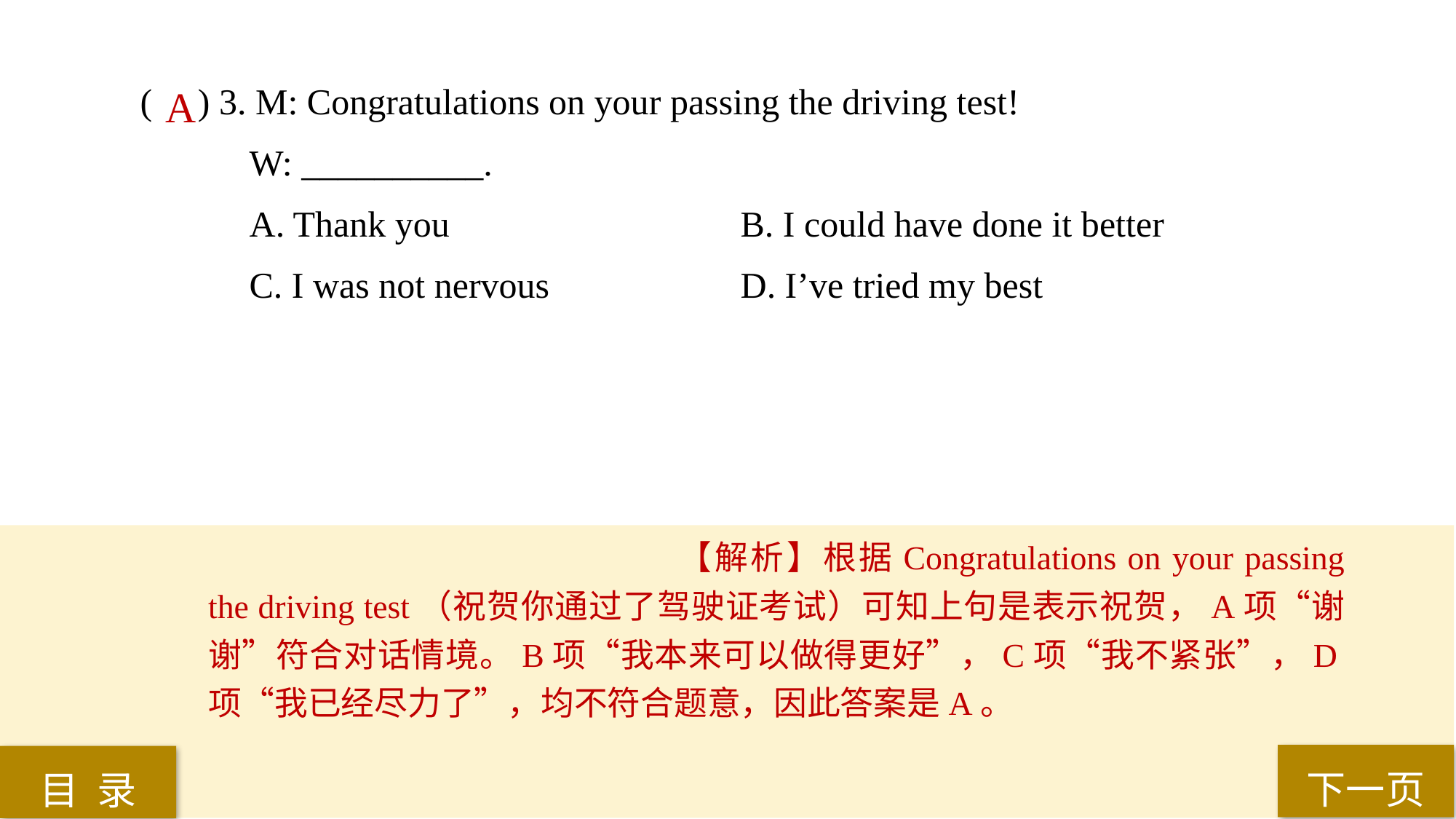

(     ) 3. M: Congratulations on your passing the driving test!
W: __________.
A. Thank you 			B. I could have done it better
C. I was not nervous 		D. I’ve tried my best
 A
【解析】根据Congratulations on your passing the driving test（祝贺你通过了驾驶证考试）可知上句是表示祝贺，A项“谢谢”符合对话情境。B项“我本来可以做得更好”，C项“我不紧张”，D项“我已经尽力了”，均不符合题意，因此答案是A。